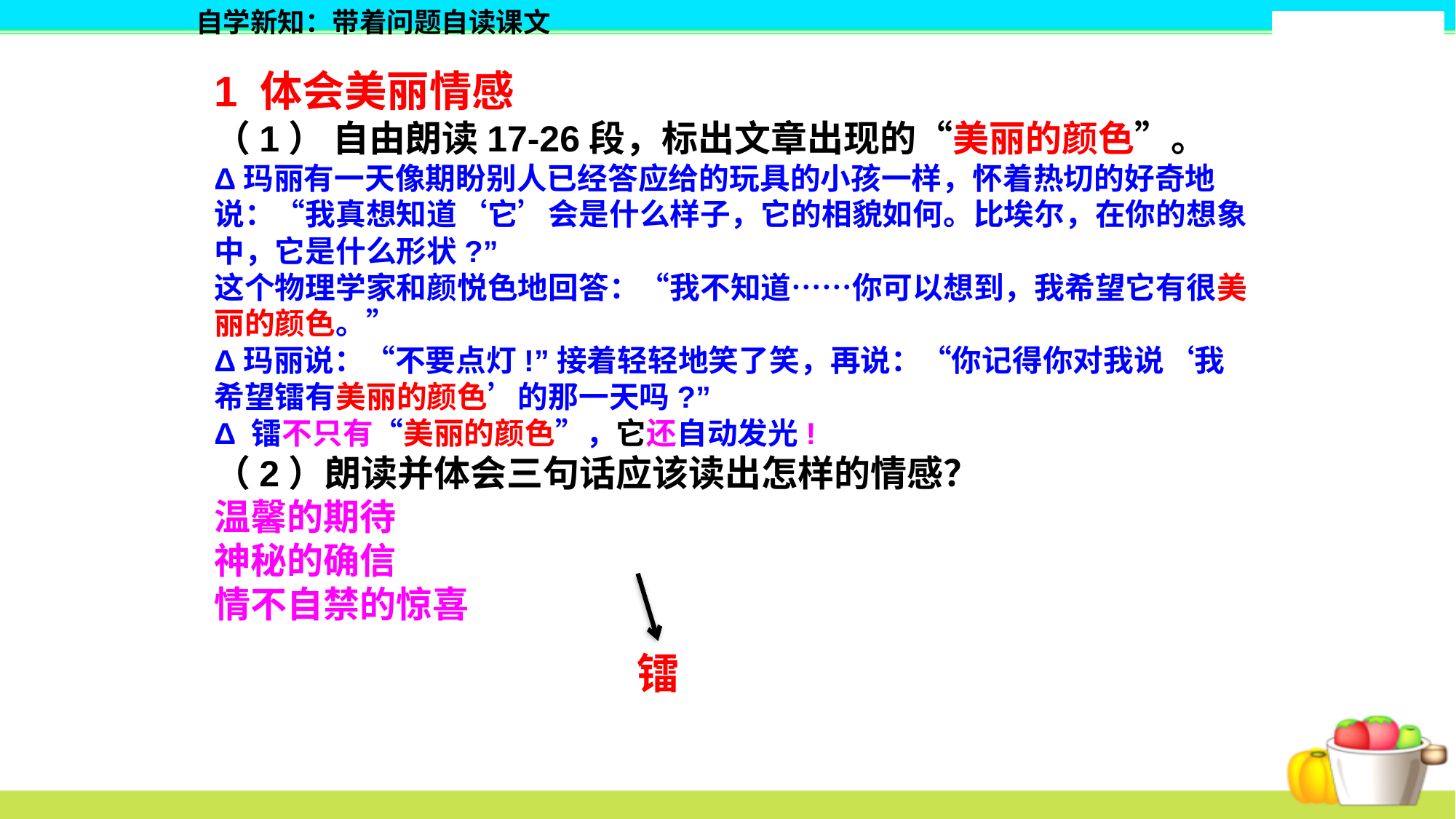

自学新知：带着问题自读课文
1 体会美丽情感
（1） 自由朗读17-26段，标出文章出现的“美丽的颜色”。
Δ玛丽有一天像期盼别人已经答应给的玩具的小孩一样，怀着热切的好奇地说：“我真想知道‘它’会是什么样子，它的相貌如何。比埃尔，在你的想象中，它是什么形状?”
这个物理学家和颜悦色地回答：“我不知道……你可以想到，我希望它有很美丽的颜色。”
Δ玛丽说：“不要点灯!”接着轻轻地笑了笑，再说：“你记得你对我说‘我希望镭有美丽的颜色’的那一天吗?”
Δ 镭不只有“美丽的颜色”，它还自动发光!
（2）朗读并体会三句话应该读出怎样的情感？
温馨的期待
神秘的确信
情不自禁的惊喜
镭